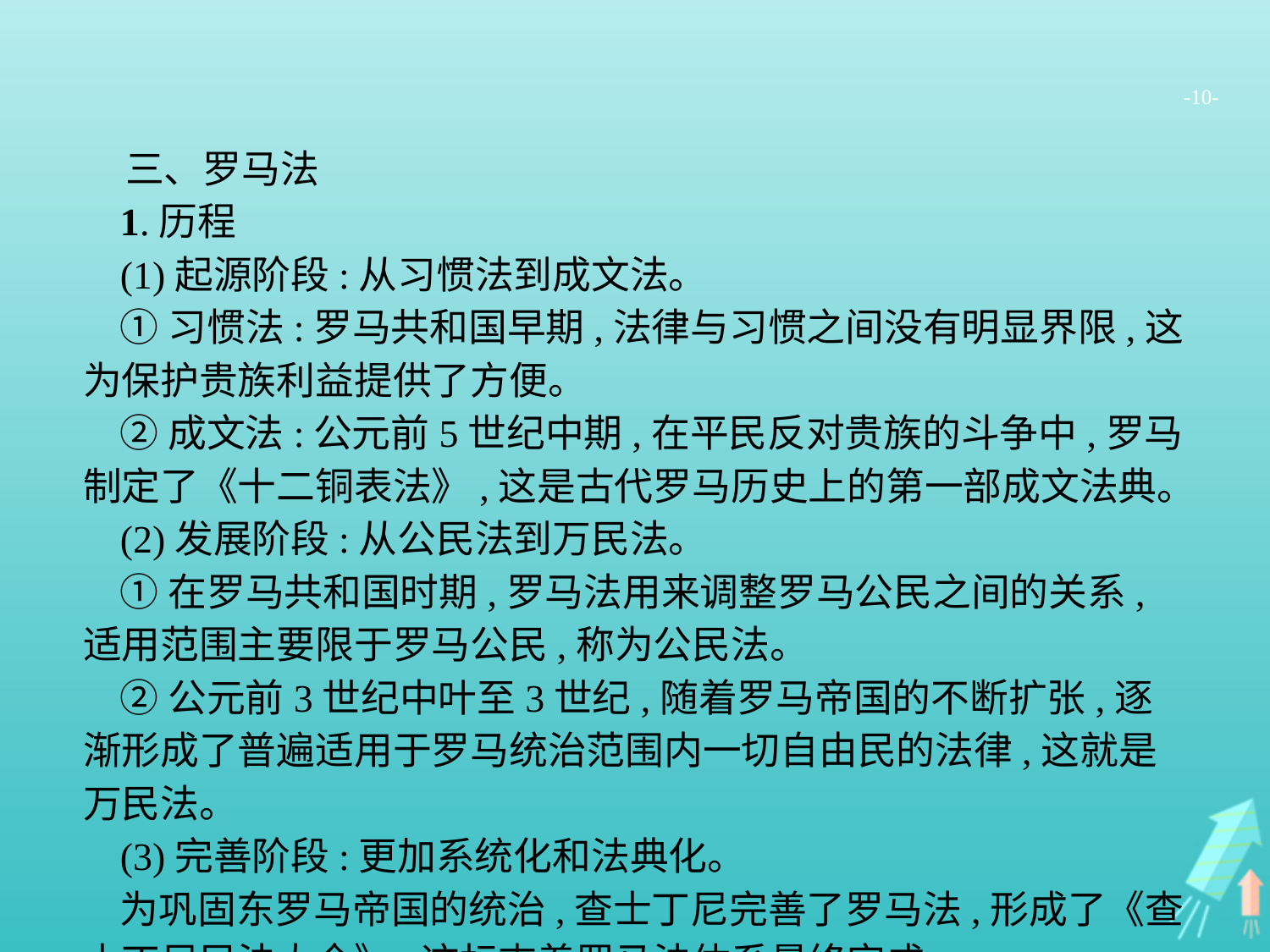

-10-
三、罗马法
1.历程
(1)起源阶段:从习惯法到成文法。
①习惯法:罗马共和国早期,法律与习惯之间没有明显界限,这为保护贵族利益提供了方便。
②成文法:公元前5世纪中期,在平民反对贵族的斗争中,罗马制定了《十二铜表法》,这是古代罗马历史上的第一部成文法典。
(2)发展阶段:从公民法到万民法。
①在罗马共和国时期,罗马法用来调整罗马公民之间的关系,适用范围主要限于罗马公民,称为公民法。
②公元前3世纪中叶至3世纪,随着罗马帝国的不断扩张,逐渐形成了普遍适用于罗马统治范围内一切自由民的法律,这就是万民法。
(3)完善阶段:更加系统化和法典化。
为巩固东罗马帝国的统治,查士丁尼完善了罗马法,形成了《查士丁尼民法大全》,这标志着罗马法体系最终完成。